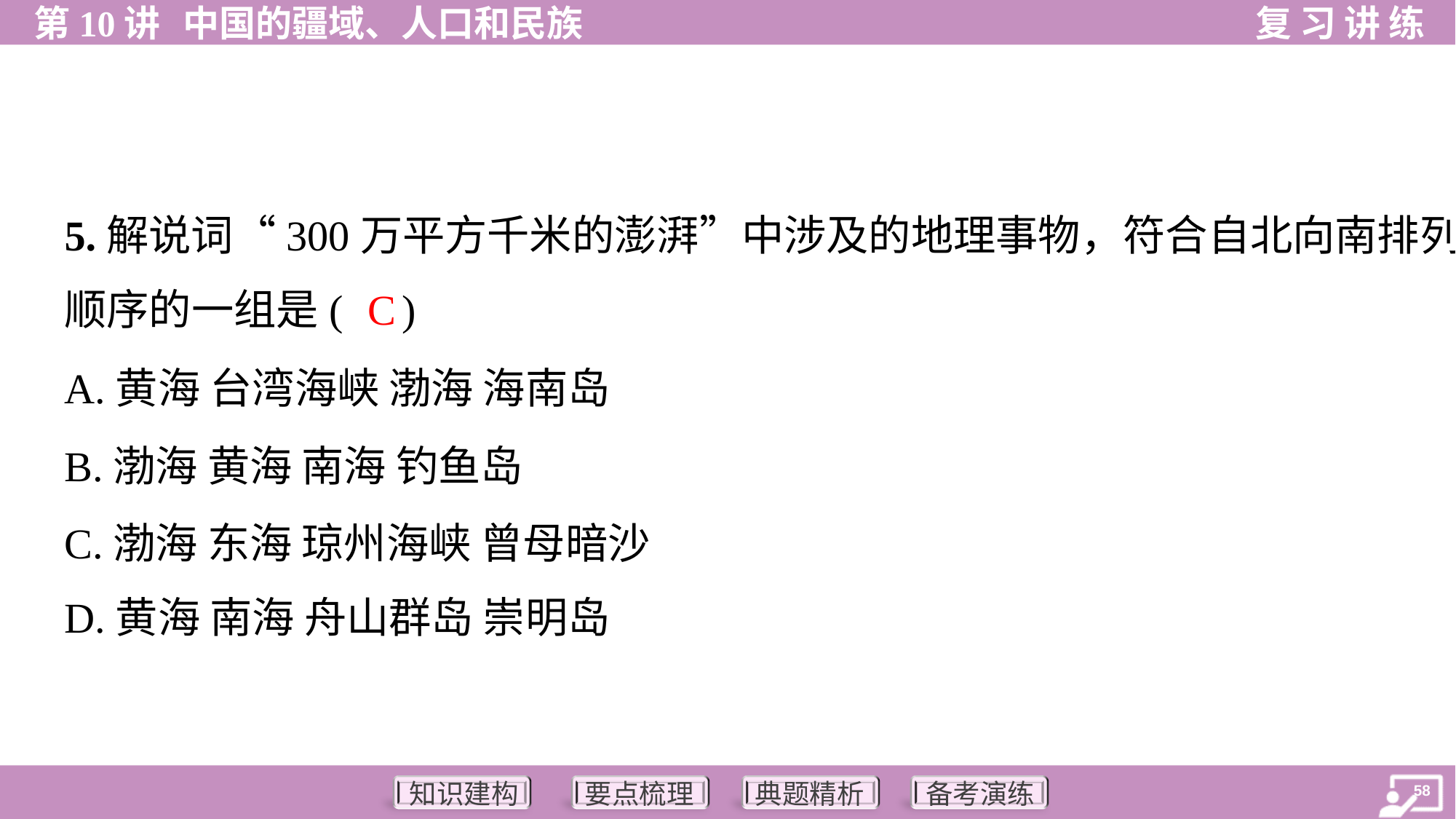

5.解说词“300万平方千米的澎湃”中涉及的地理事物，符合自北向南排列
顺序的一组是(     )
C
A.黄海 台湾海峡 渤海 海南岛
B.渤海 黄海 南海 钓鱼岛
C.渤海 东海 琼州海峡 曾母暗沙
D.黄海 南海 舟山群岛 崇明岛